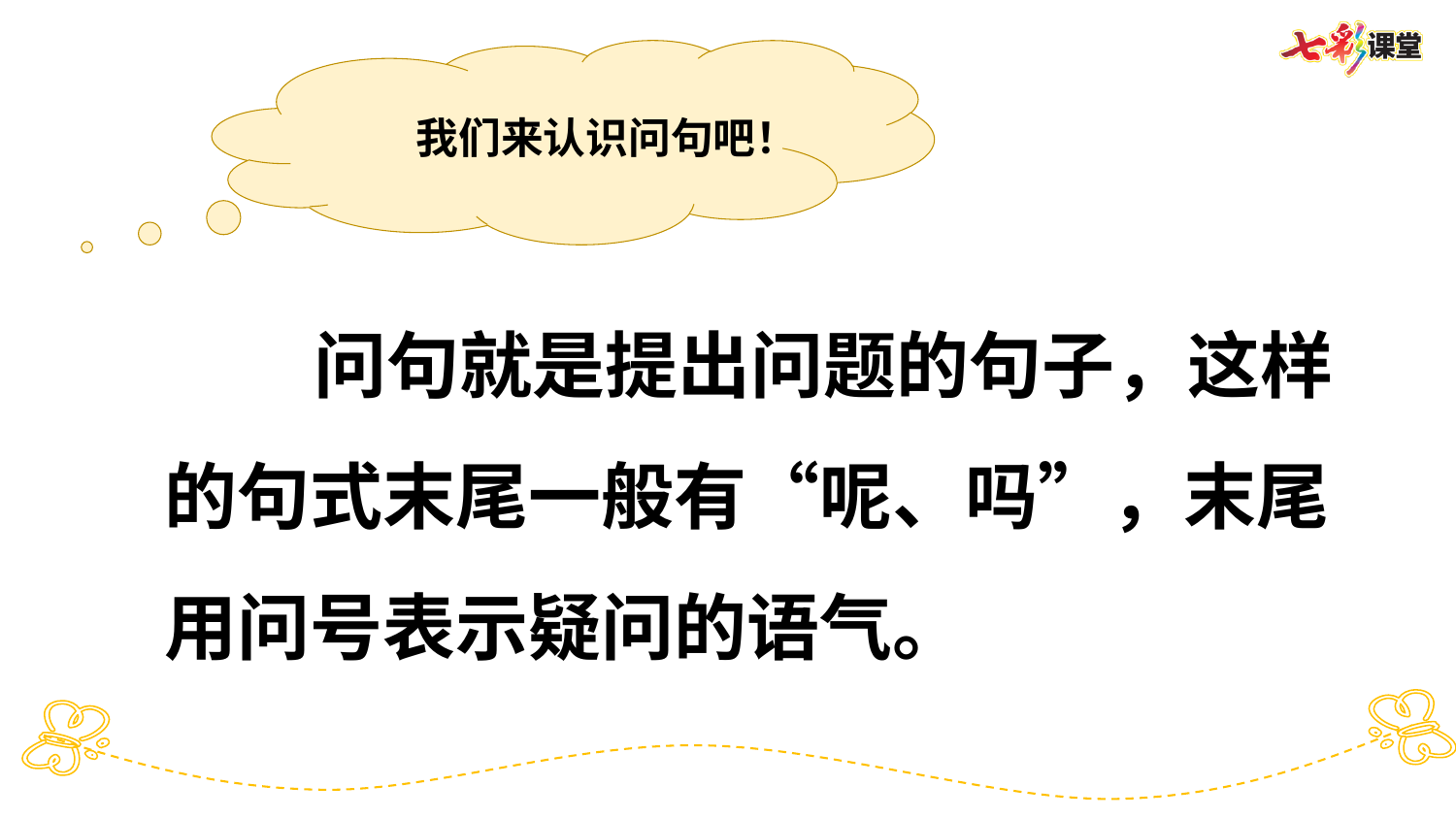

我们来认识问句吧！
        问句就是提出问题的句子，这样的句式末尾一般有“呢、吗”，末尾用问号表示疑问的语气。